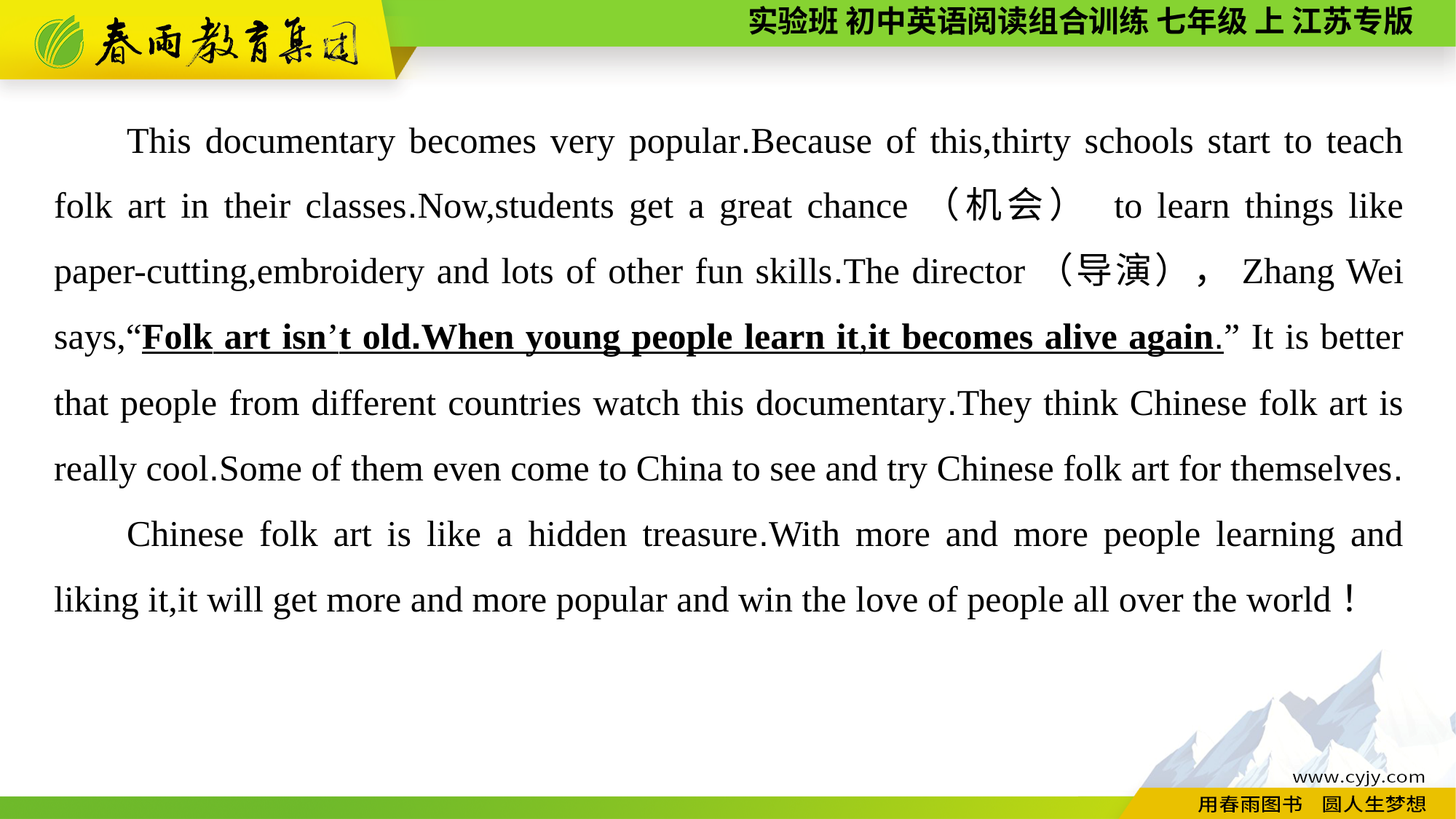

This documentary becomes very popular.Because of this,thirty schools start to teach folk art in their classes.Now,students get a great chance（机会） to learn things like paper-cutting,embroidery and lots of other fun skills.The director（导演），Zhang Wei says,“Folk art isn’t old.When young people learn it,it becomes alive again.” It is better that people from different countries watch this documentary.They think Chinese folk art is really cool.Some of them even come to China to see and try Chinese folk art for themselves.
Chinese folk art is like a hidden treasure.With more and more people learning and liking it,it will get more and more popular and win the love of people all over the world！